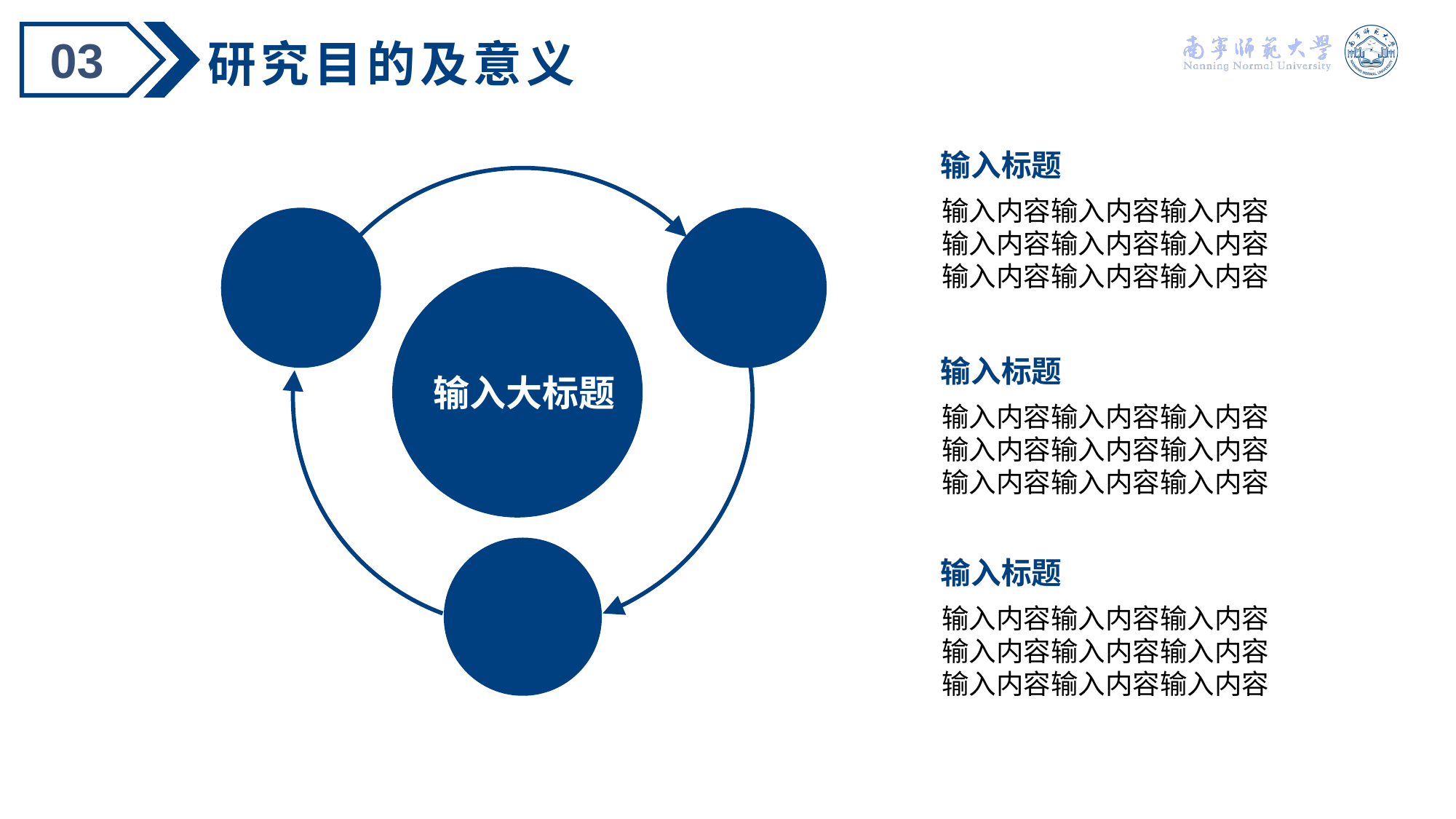

03
研究目的及意义

输入标题

输入内容输入内容输入内容
输入内容输入内容输入内容
输入内容输入内容输入内容
输入标题
输入大标题
输入内容输入内容输入内容
输入内容输入内容输入内容
输入内容输入内容输入内容
输入标题
输入内容输入内容输入内容
输入内容输入内容输入内容
输入内容输入内容输入内容